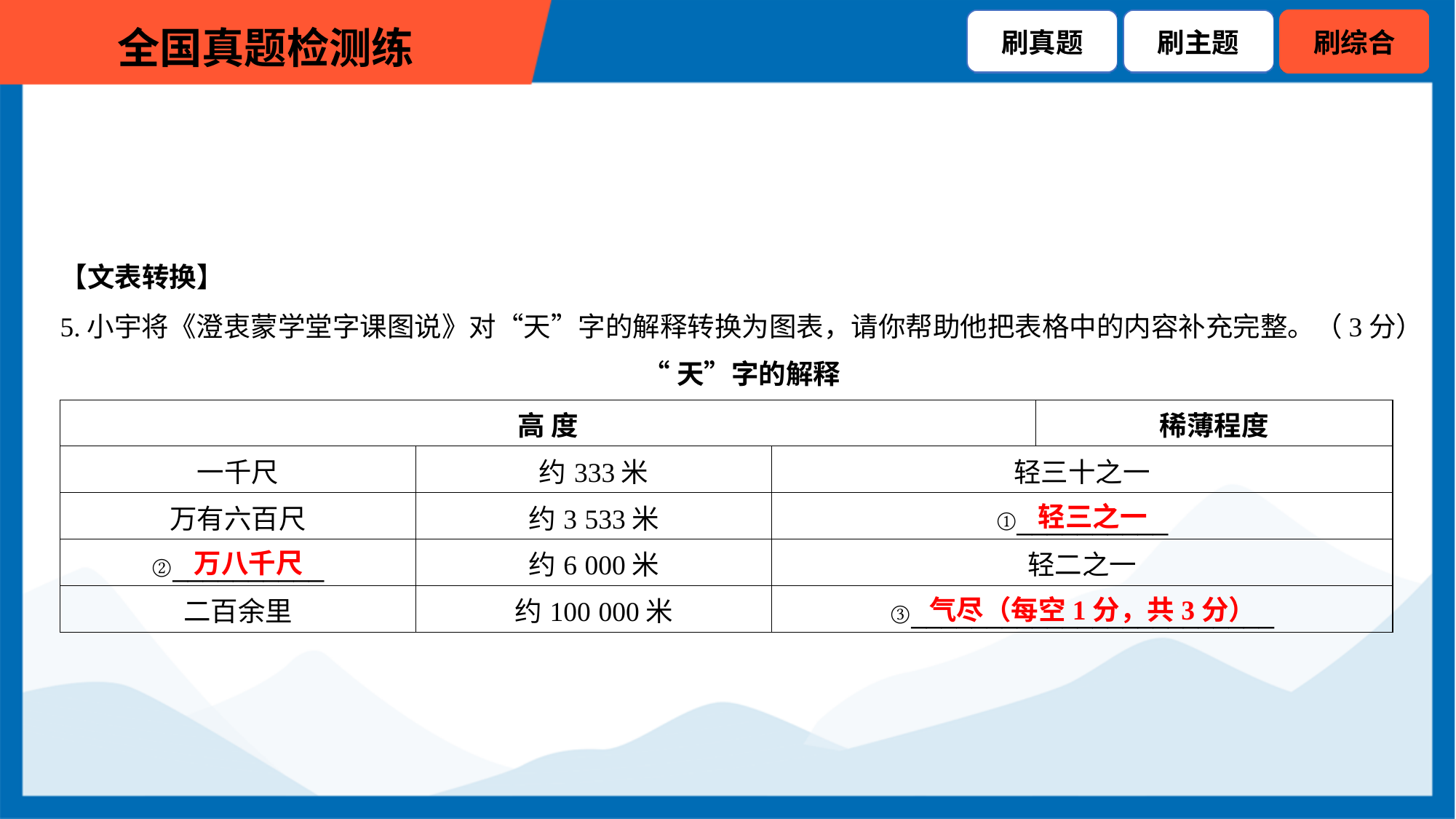

【文表转换】
5.小宇将《澄衷蒙学堂字课图说》对“天”字的解释转换为图表，请你帮助他把表格中的内容补充完整。（3分）
“天”字的解释
| 高 度 |  |  | 稀薄程度 |
| --- | --- | --- | --- |
| 一千尺 | 约333米 | 轻三十之一 |  |
| 万有六百尺 | 约3 533米 | ①\_\_\_\_\_\_\_\_\_\_ |  |
| ②\_\_\_\_\_\_\_\_\_\_ | 约6 000米 | 轻二之一 |  |
| 二百余里 | 约100 000米 | ③\_\_\_\_\_\_\_\_\_\_\_\_\_\_\_\_\_\_\_\_\_\_\_\_ |  |
轻三之一
万八千尺
气尽（每空1分，共3分）